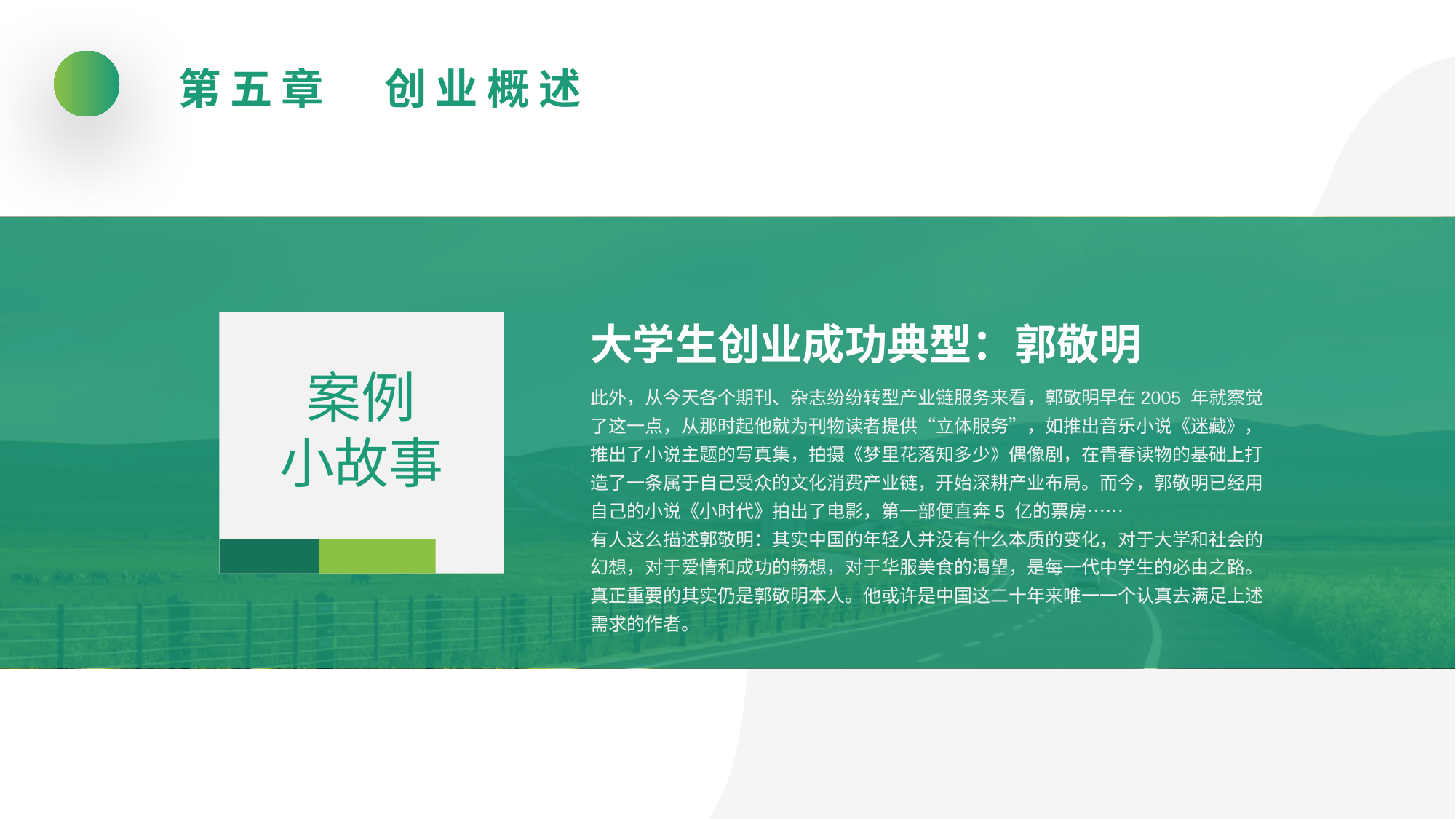

第五章　创业概述

大学生创业成功典型：郭敬明

案例
小故事

此外，从今天各个期刊、杂志纷纷转型产业链服务来看，郭敬明早在2005 年就察觉了这一点，从那时起他就为刊物读者提供“立体服务”，如推出音乐小说《迷藏》，推出了小说主题的写真集，拍摄《梦里花落知多少》偶像剧，在青春读物的基础上打造了一条属于自己受众的文化消费产业链，开始深耕产业布局。而今，郭敬明已经用自己的小说《小时代》拍出了电影，第一部便直奔5 亿的票房⋯⋯
有人这么描述郭敬明：其实中国的年轻人并没有什么本质的变化，对于大学和社会的幻想，对于爱情和成功的畅想，对于华服美食的渴望，是每一代中学生的必由之路。真正重要的其实仍是郭敬明本人。他或许是中国这二十年来唯一一个认真去满足上述需求的作者。